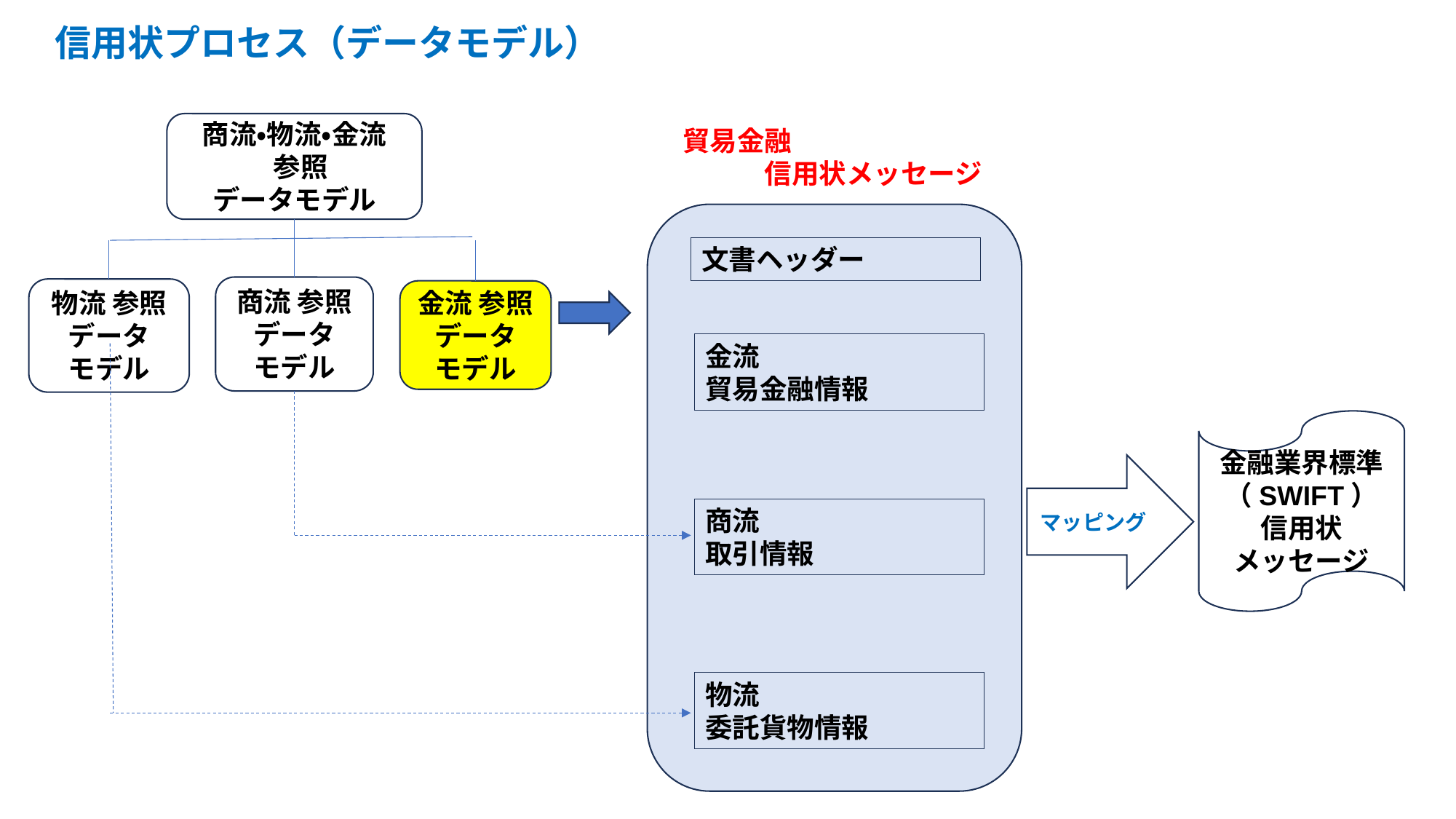

信用状プロセス（データモデル）
商流・物流・金流
 参照
データモデル
貿易金融
　　　信用状メッセージ

文書ヘッダー
商流 参照
データ
モデル
物流 参照
データ
モデル
金流 参照 データ
モデル

金流
貿易金融情報
金融業界標準（SWIFT）
信用状
メッセージ
マッピング
商流
取引情報
物流
委託貨物情報